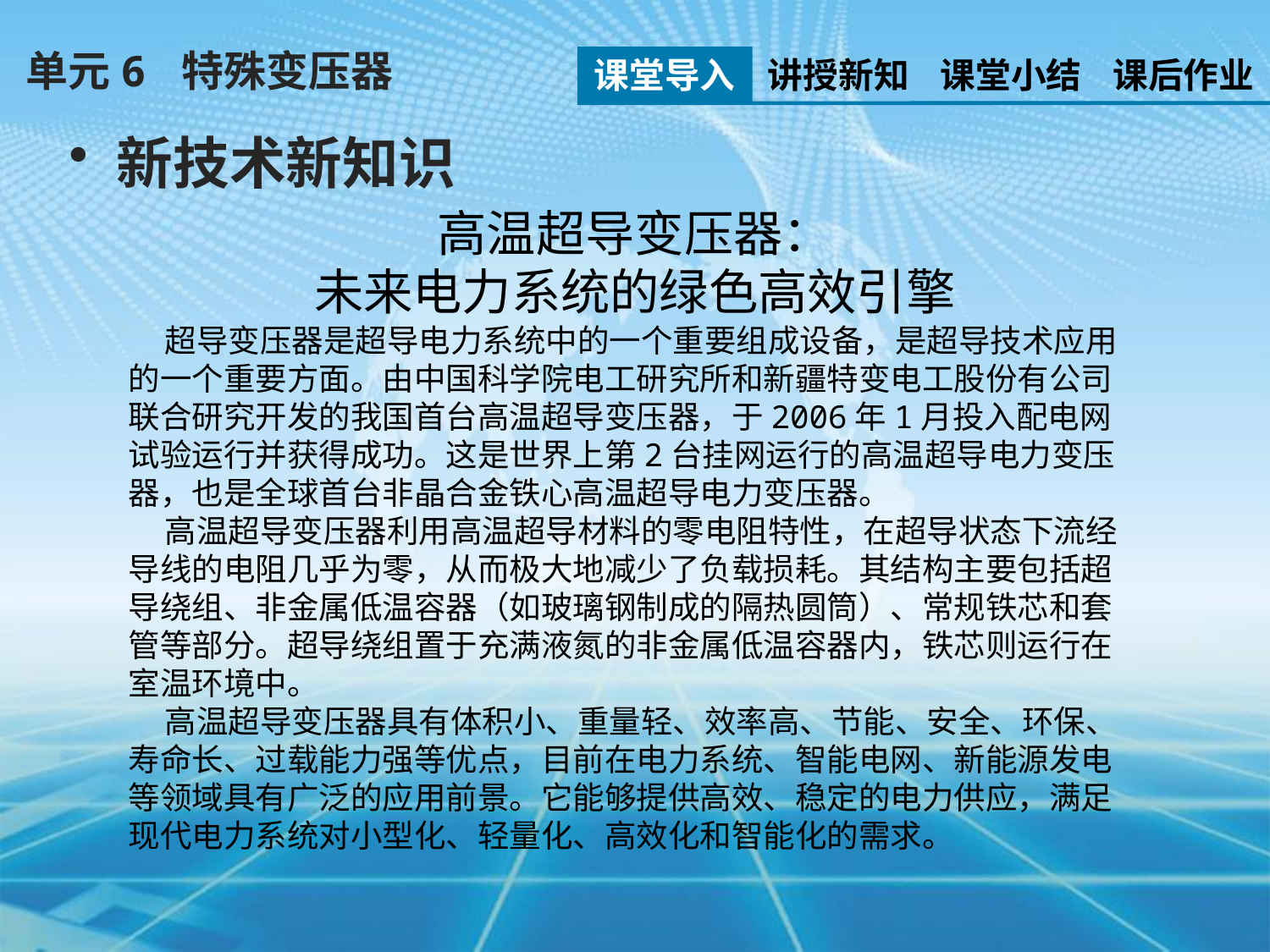

单元6 特殊变压器
课堂导入
讲授新知
课堂小结
课后作业
新技术新知识
高温超导变压器：
未来电力系统的绿色高效引擎
    超导变压器是超导电力系统中的一个重要组成设备，是超导技术应用的一个重要方面。由中国科学院电工研究所和新疆特变电工股份有公司联合研究开发的我国首台高温超导变压器，于2006年1月投入配电网试验运行并获得成功。这是世界上第2台挂网运行的高温超导电力变压器，也是全球首台非晶合金铁心高温超导电力变压器。
    高温超导变压器利用高温超导材料的零电阻特性，在超导状态下流经导线的电阻几乎为零，从而极大地减少了负载损耗。其结构主要包括超导绕组、非金属低温容器（如玻璃钢制成的隔热圆筒）、常规铁芯和套管等部分。超导绕组置于充满液氮的非金属低温容器内，铁芯则运行在室温环境中。
    高温超导变压器具有体积小、重量轻、效率高、节能、安全、环保、寿命长、过载能力强等优点，目前在电力系统、智能电网、新能源发电等领域具有广泛的应用前景。它能够提供高效、稳定的电力供应，满足现代电力系统对小型化、轻量化、高效化和智能化的需求。